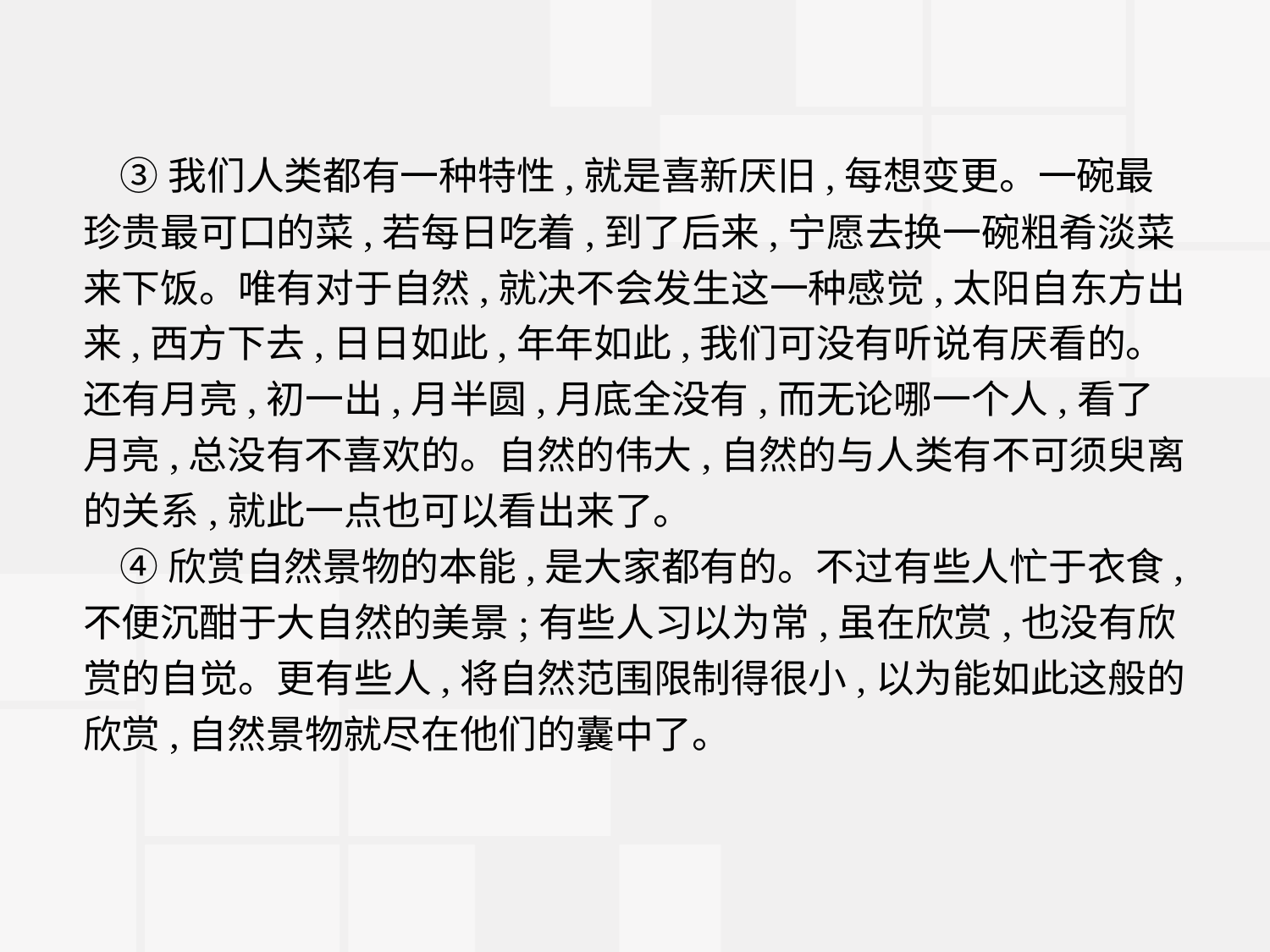

③我们人类都有一种特性,就是喜新厌旧,每想变更。一碗最珍贵最可口的菜,若每日吃着,到了后来,宁愿去换一碗粗肴淡菜来下饭。唯有对于自然,就决不会发生这一种感觉,太阳自东方出来,西方下去,日日如此,年年如此,我们可没有听说有厌看的。还有月亮,初一出,月半圆,月底全没有,而无论哪一个人,看了月亮,总没有不喜欢的。自然的伟大,自然的与人类有不可须臾离的关系,就此一点也可以看出来了。
④欣赏自然景物的本能,是大家都有的。不过有些人忙于衣食,不便沉酣于大自然的美景;有些人习以为常,虽在欣赏,也没有欣赏的自觉。更有些人,将自然范围限制得很小,以为能如此这般的欣赏,自然景物就尽在他们的囊中了。